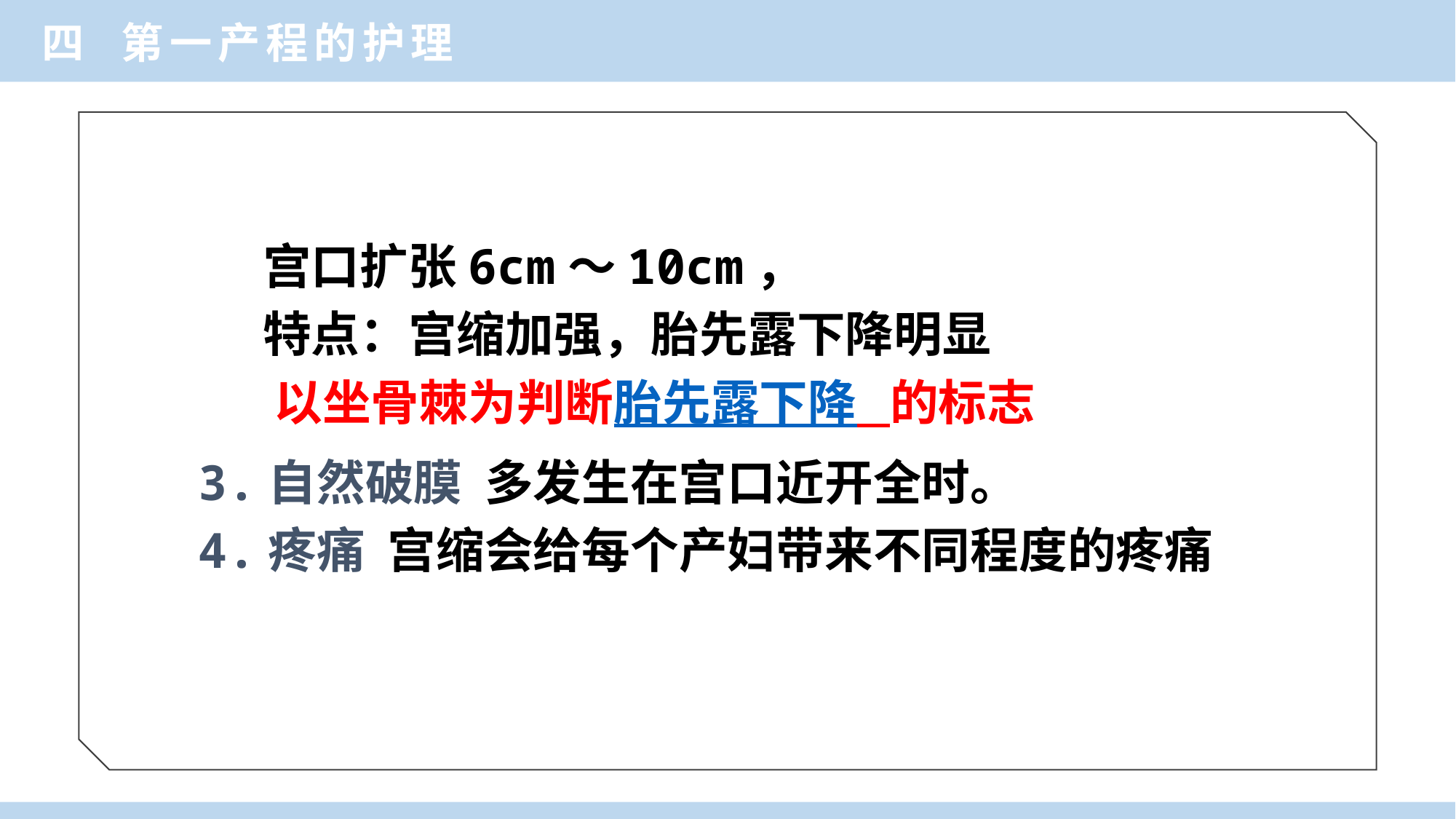

四  第一产程的护理

          宫口扩张6cm～10cm，
          特点：宫缩加强，胎先露下降明显
           以坐骨棘为判断胎先露下降   的标志
  3.自然破膜  多发生在宫口近开全时。
  4.疼痛  宫缩会给每个产妇带来不同程度的疼痛